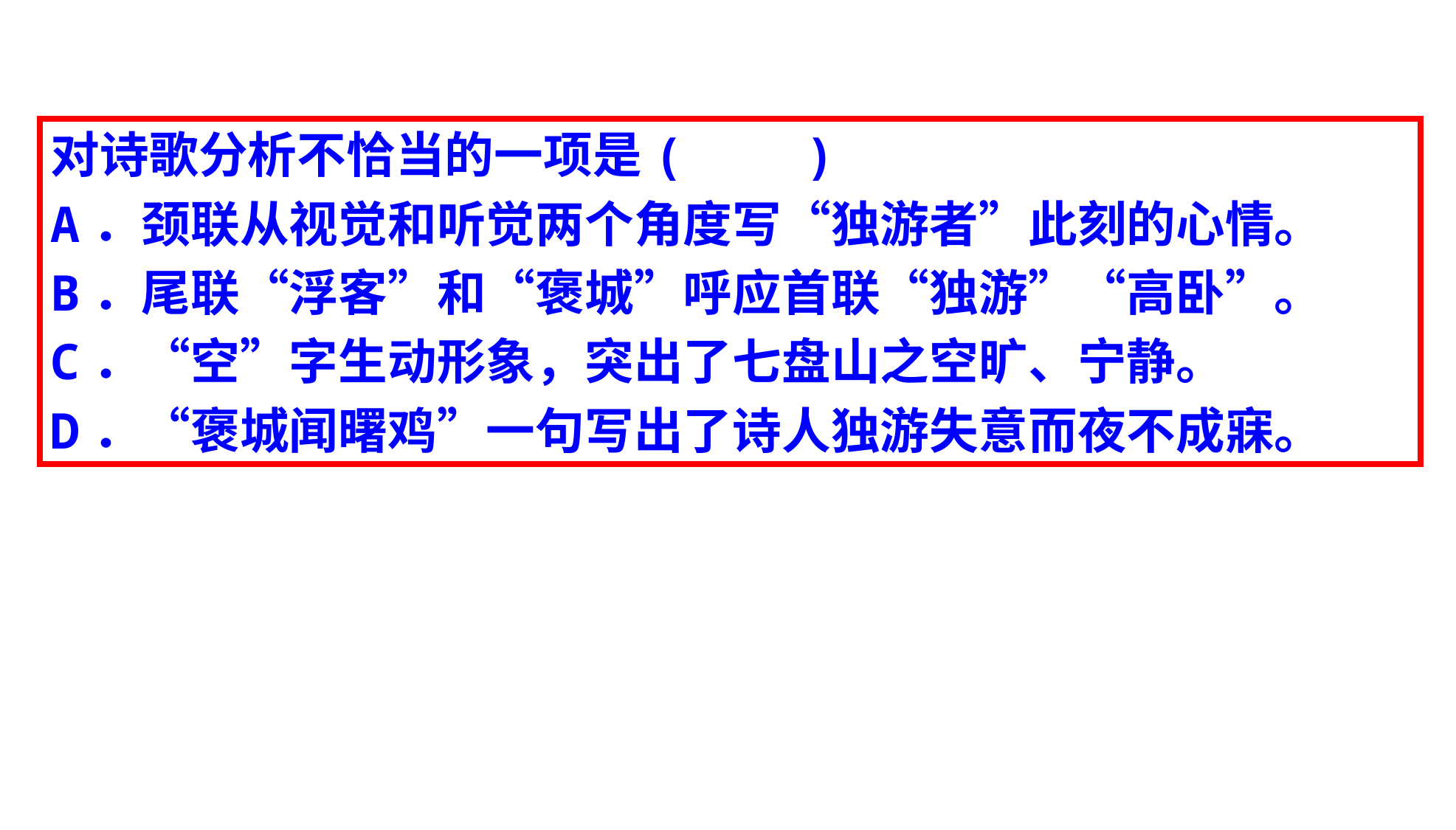

对诗歌分析不恰当的一项是(　　)
A．颈联从视觉和听觉两个角度写“独游者”此刻的心情。
B．尾联“浮客”和“褒城”呼应首联“独游”“高卧”。
C．“空”字生动形象，突出了七盘山之空旷、宁静。
D．“褒城闻曙鸡”一句写出了诗人独游失意而夜不成寐。